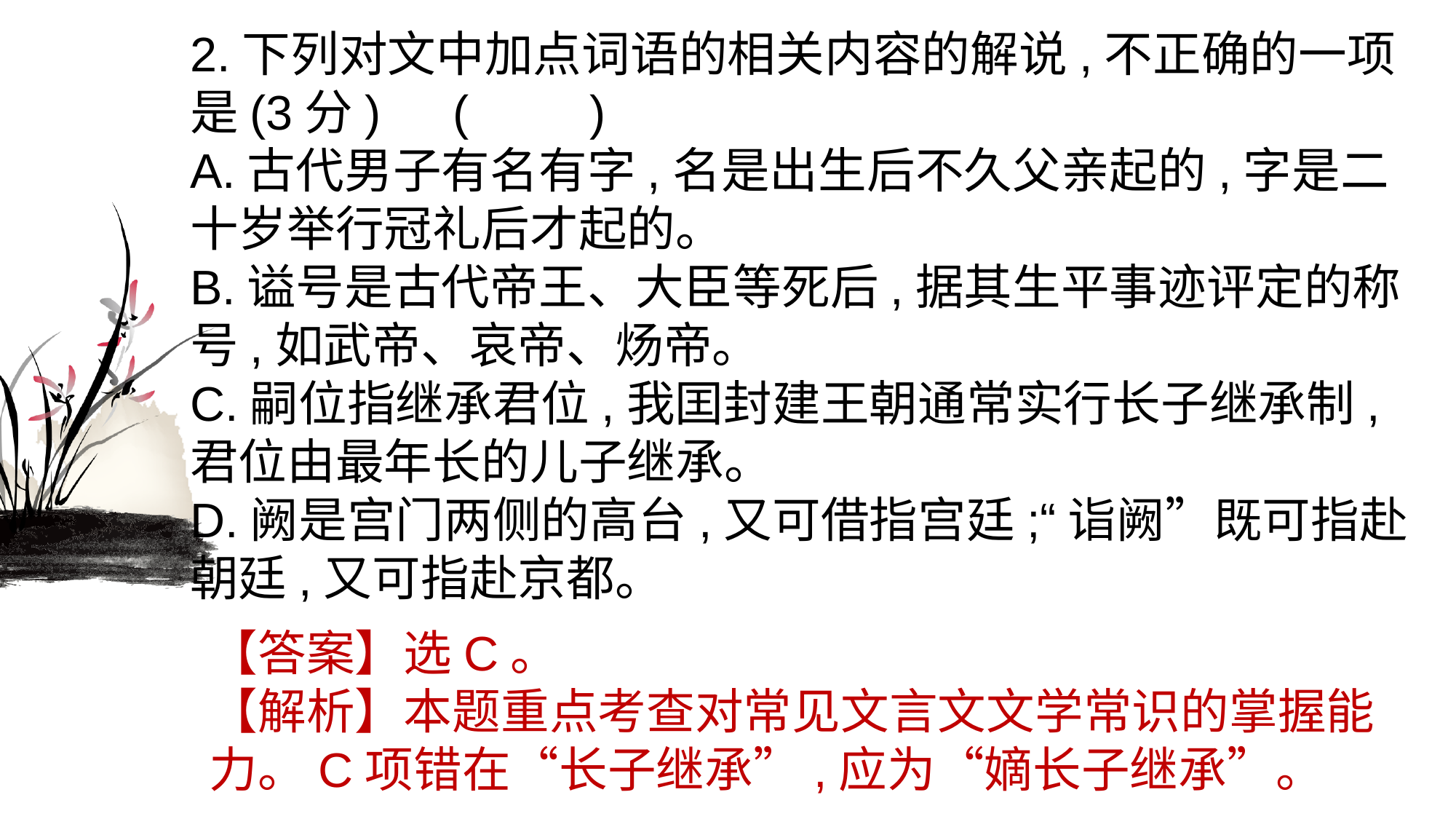

2.下列对文中加点词语的相关内容的解说,不正确的一项是(3分)　(　　)A.古代男子有名有字,名是出生后不久父亲起的,字是二十岁举行冠礼后才起的。B.谥号是古代帝王、大臣等死后,据其生平事迹评定的称号,如武帝、哀帝、炀帝。C.嗣位指继承君位,我囯封建王朝通常实行长子继承制,君位由最年长的儿子继承。D.阙是宫门两侧的高台,又可借指宫廷;“诣阙”既可指赴朝廷,又可指赴京都。
【答案】选C。【解析】本题重点考查对常见文言文文学常识的掌握能力。C项错在“长子继承”,应为“嫡长子继承”。